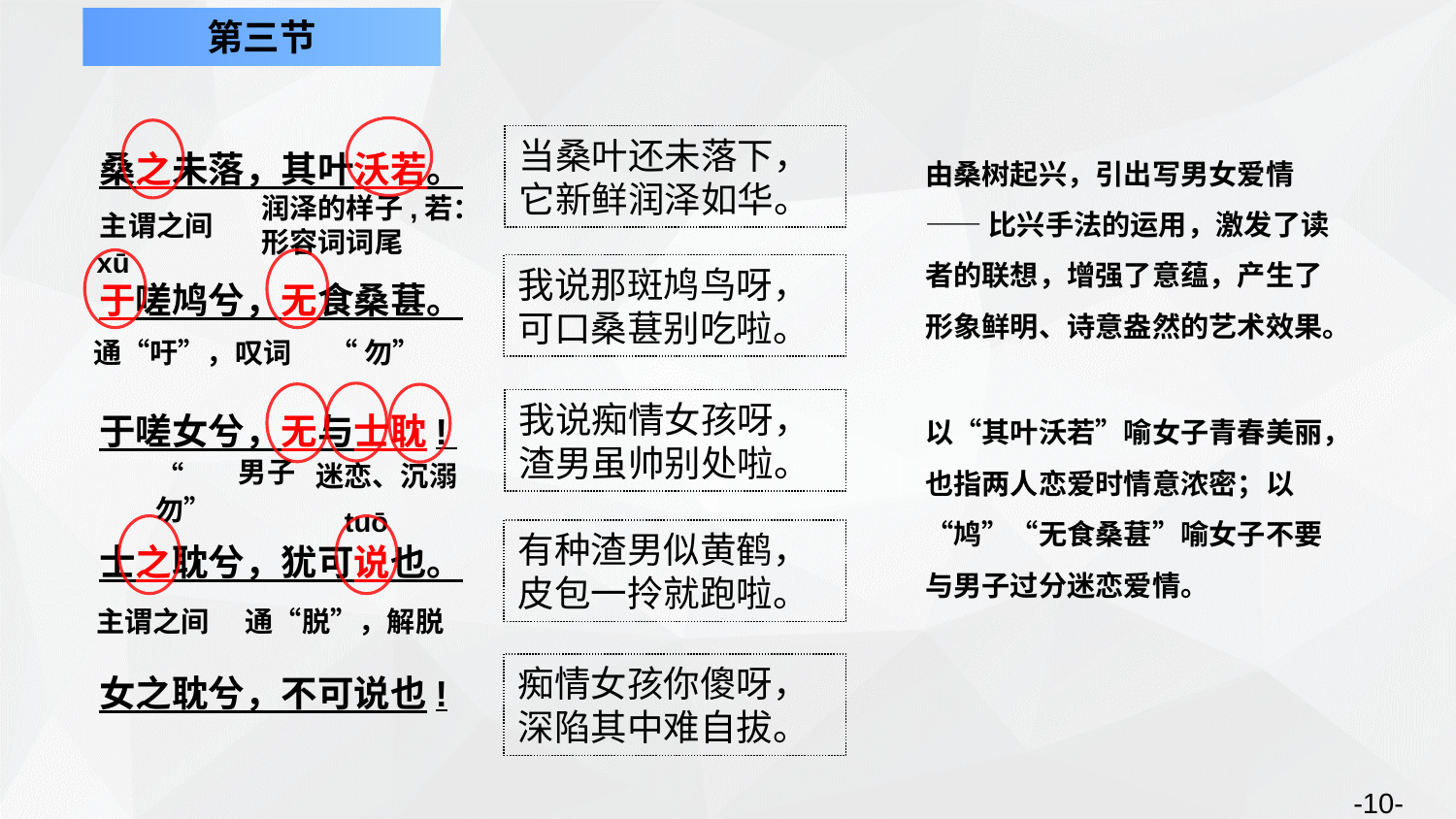

第三节

桑之未落，其叶沃若。

于嗟鸠兮，无食桑葚。

于嗟女兮，无与士耽!

士之耽兮，犹可说也。

女之耽兮，不可说也!

当桑叶还未落下，
它新鲜润泽如华。
由桑树起兴，引出写男女爱情
——比兴手法的运用，激发了读者的联想，增强了意蕴，产生了形象鲜明、诗意盎然的艺术效果。
润泽的样子,若：形容词词尾
主谓之间
xū

我说那斑鸠鸟呀，
可口桑葚别吃啦。
通“吁”，叹词
“勿”

我说痴情女孩呀，
渣男虽帅别处啦。
以“其叶沃若”喻女子青春美丽，也指两人恋爱时情意浓密；以“鸠”“无食桑葚”喻女子不要与男子过分迷恋爱情。
男子
“勿”
迷恋、沉溺
tuō

有种渣男似黄鹤，
皮包一拎就跑啦。
主谓之间
通“脱”，解脱
痴情女孩你傻呀，
深陷其中难自拔。
-10-